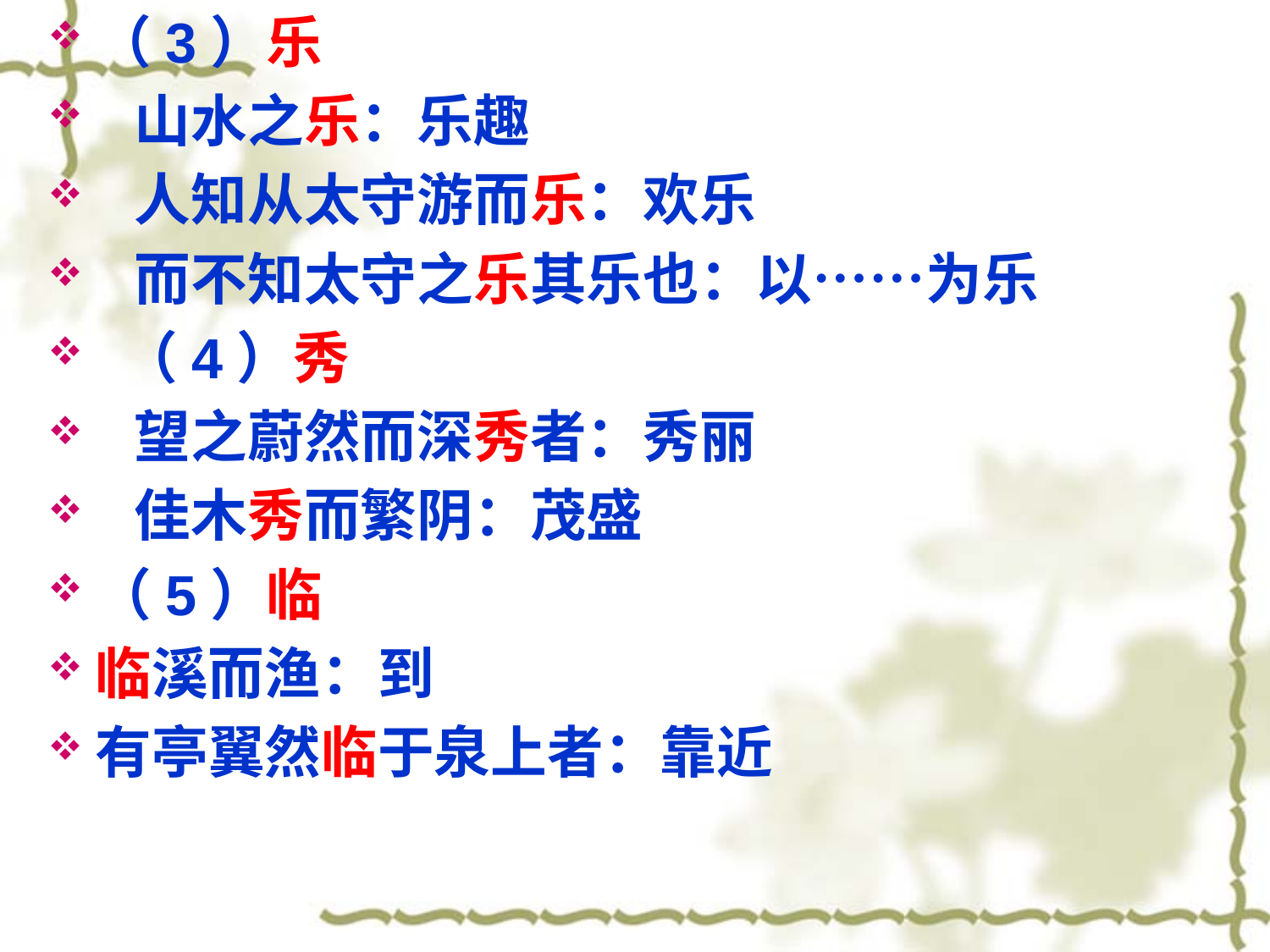

（3）乐
  山水之乐：乐趣
  人知从太守游而乐：欢乐
  而不知太守之乐其乐也：以……为乐
 （4）秀
  望之蔚然而深秀者：秀丽
  佳木秀而繁阴：茂盛
（5）临
临溪而渔：到
有亭翼然临于泉上者：靠近